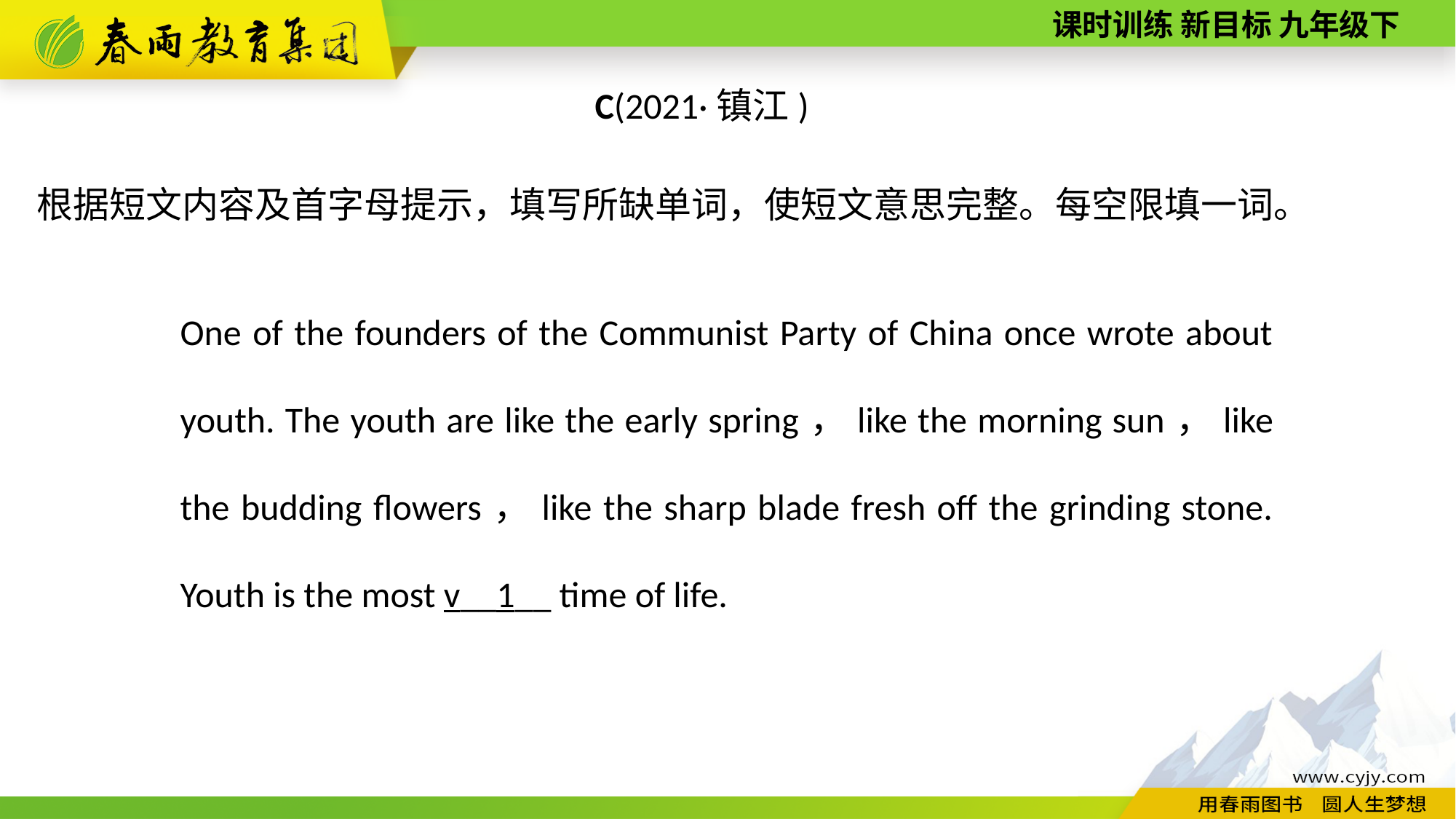

C(2021·镇江)
根据短文内容及首字母提示，填写所缺单词，使短文意思完整。每空限填一词。
One of the founders of the Communist Party of China once wrote about youth. The youth are like the early spring，like the morning sun，like the budding flowers，like the sharp blade fresh off the grinding stone. Youth is the most v__1__ time of life.